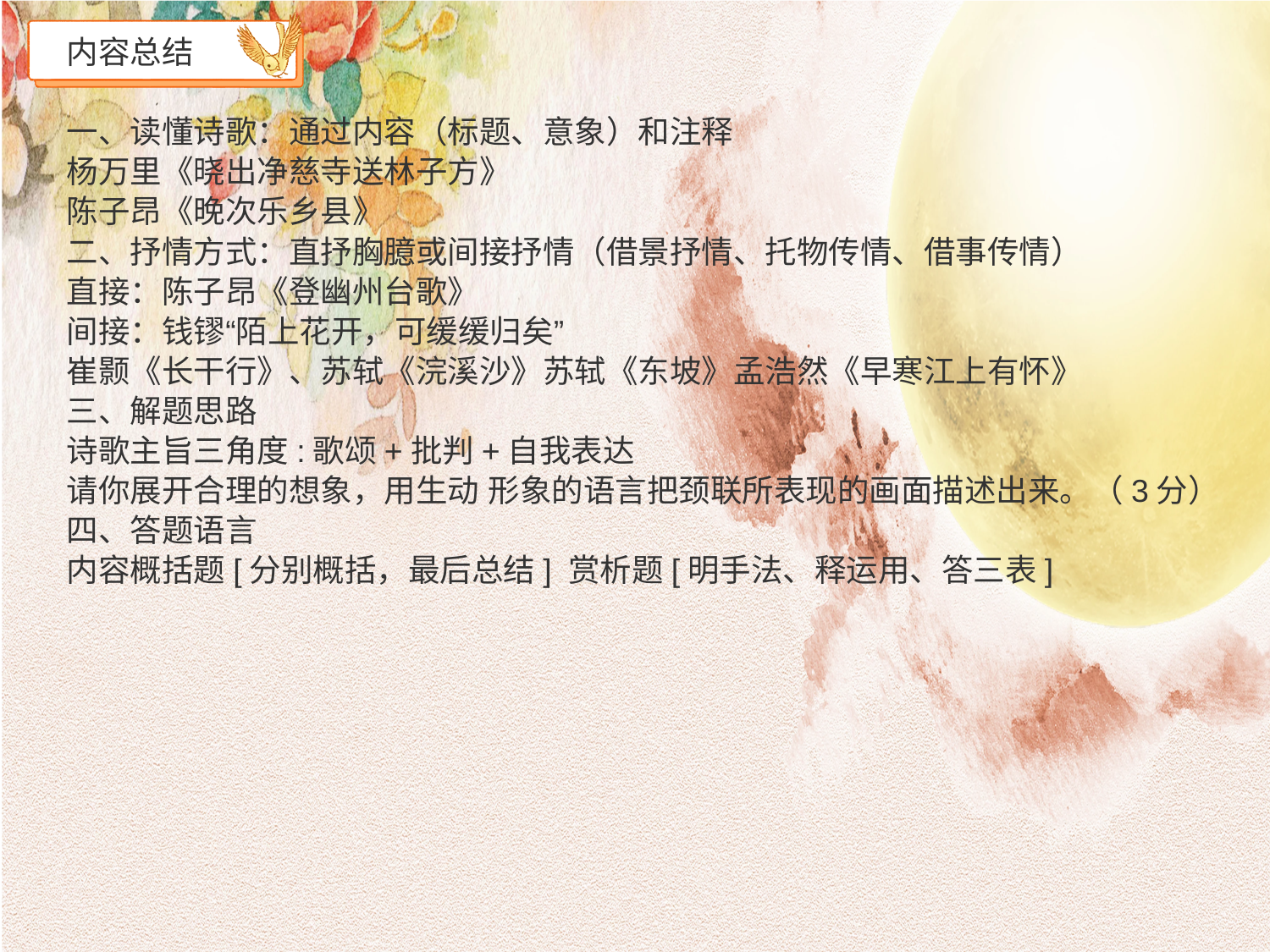

内容总结

一、读懂诗歌：通过内容（标题、意象）和注释
杨万里《晓出净慈寺送林子方》
陈子昂《晚次乐乡县》
二、抒情方式：直抒胸臆或间接抒情（借景抒情、托物传情、借事传情）
直接：陈子昂《登幽州台歌》
间接：钱镠“陌上花开，可缓缓归矣”
崔颢《长干行》、苏轼《浣溪沙》苏轼《东坡》孟浩然《早寒江上有怀》
三、解题思路
诗歌主旨三角度:歌颂+批判+自我表达
请你展开合理的想象，用生动 形象的语言把颈联所表现的画面描述出来。（3分）
四、答题语言
内容概括题[分别概括，最后总结] 赏析题[明手法、释运用、答三表]